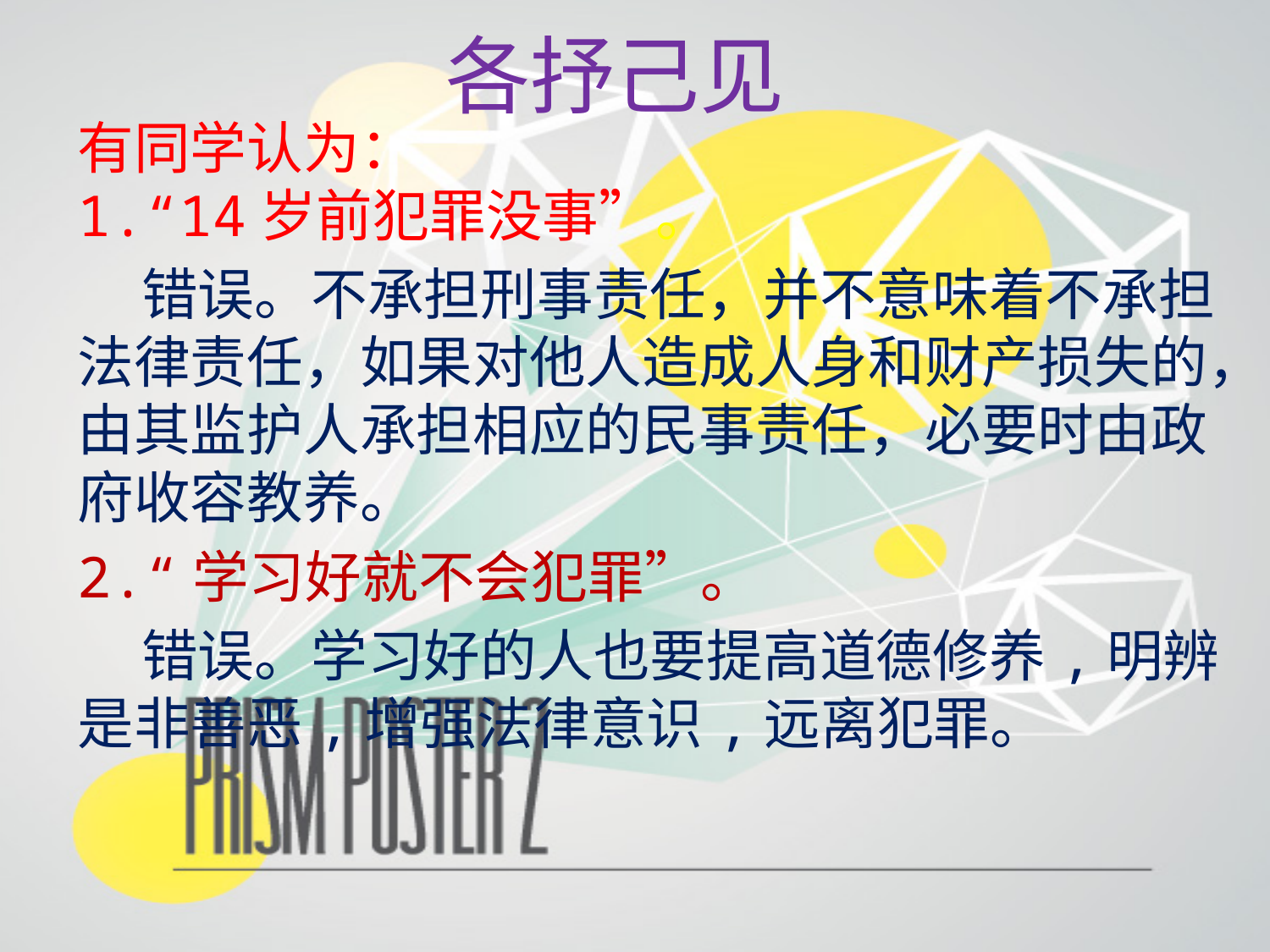

各抒己见
有同学认为：
1.“14岁前犯罪没事”。
    错误。不承担刑事责任，并不意味着不承担法律责任，如果对他人造成人身和财产损失的，由其监护人承担相应的民事责任，必要时由政府收容教养。
2.“学习好就不会犯罪”。
    错误。学习好的人也要提高道德修养,明辨是非善恶,增强法律意识,远离犯罪。